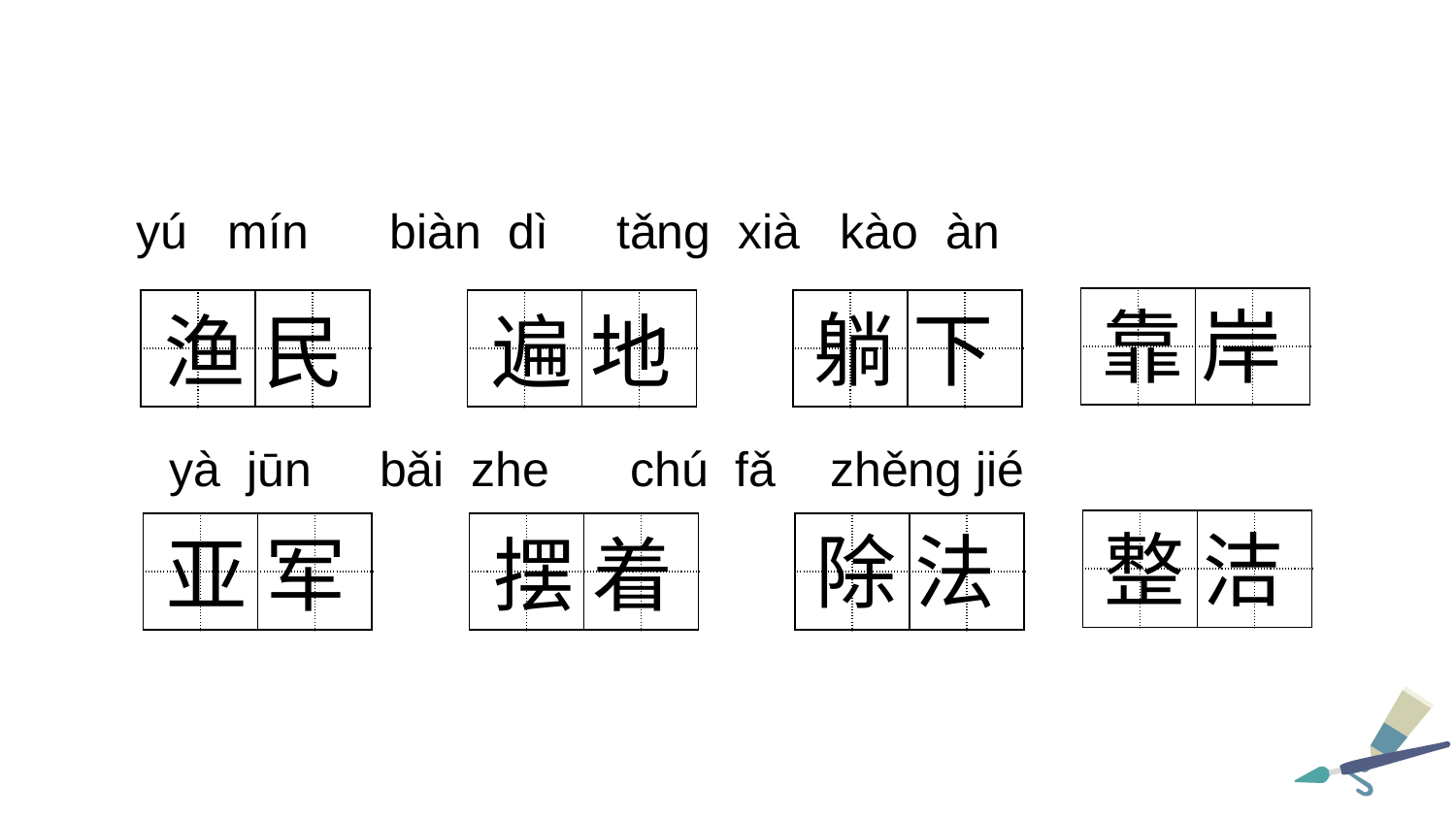

yú   mín      biàn  dì     tǎng  xià   kào  àn
|  |  |  |  |
| --- | --- | --- | --- |
|  |  |  |  |
靠 岸
|  |  |  |  |
| --- | --- | --- | --- |
|  |  |  |  |
|  |  |  |  |
| --- | --- | --- | --- |
|  |  |  |  |
|  |  |  |  |
| --- | --- | --- | --- |
|  |  |  |  |
躺 下
渔 民
遍 地
 yà  jūn     bǎi  zhe      chú  fǎ    zhěng jié
|  |  |  |  |
| --- | --- | --- | --- |
|  |  |  |  |
整 洁
|  |  |  |  |
| --- | --- | --- | --- |
|  |  |  |  |
|  |  |  |  |
| --- | --- | --- | --- |
|  |  |  |  |
|  |  |  |  |
| --- | --- | --- | --- |
|  |  |  |  |
除 法
亚 军
摆 着